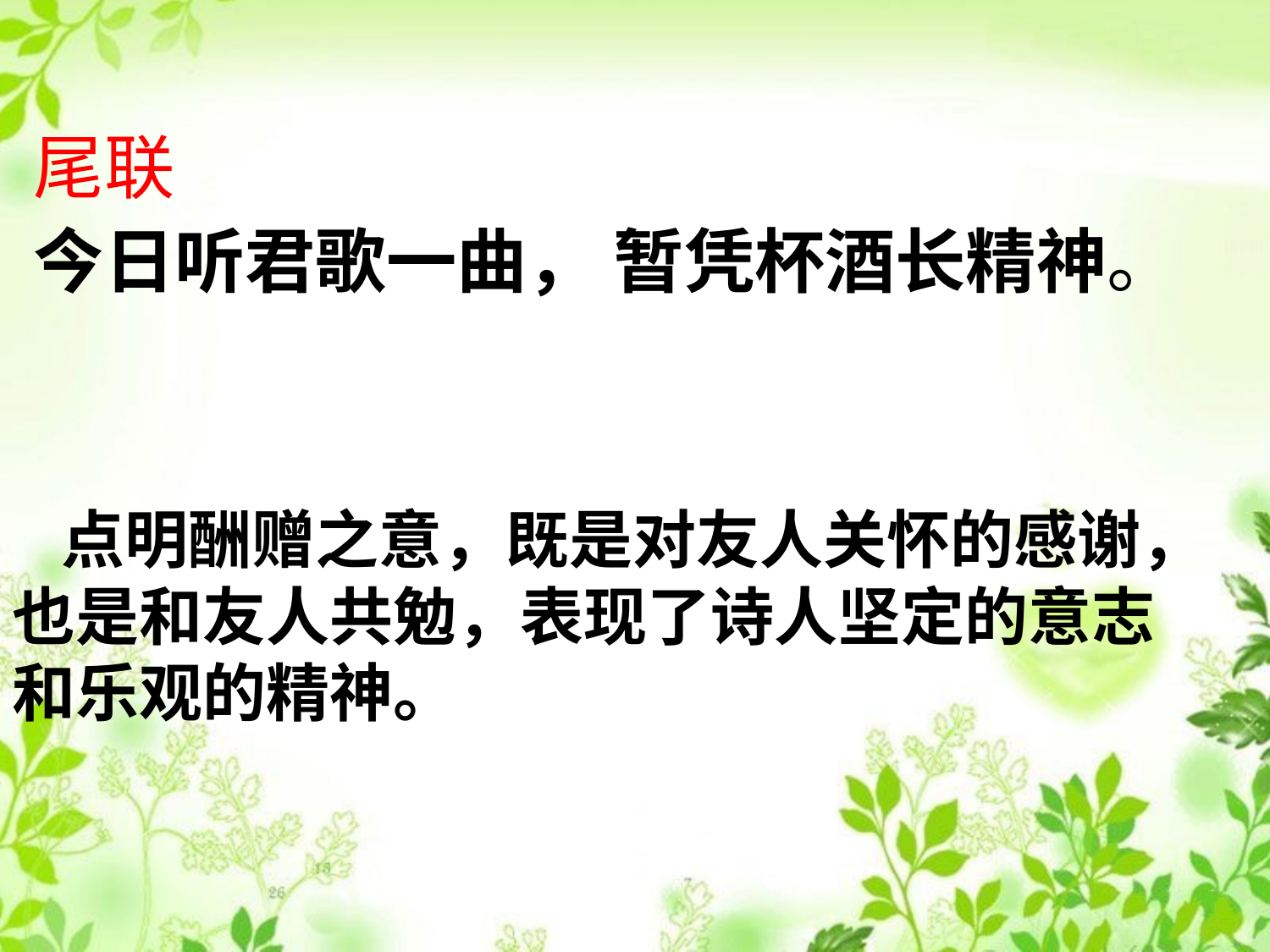

尾联
今日听君歌一曲， 暂凭杯酒长精神。
  点明酬赠之意，既是对友人关怀的感谢，也是和友人共勉，表现了诗人坚定的意志和乐观的精神。